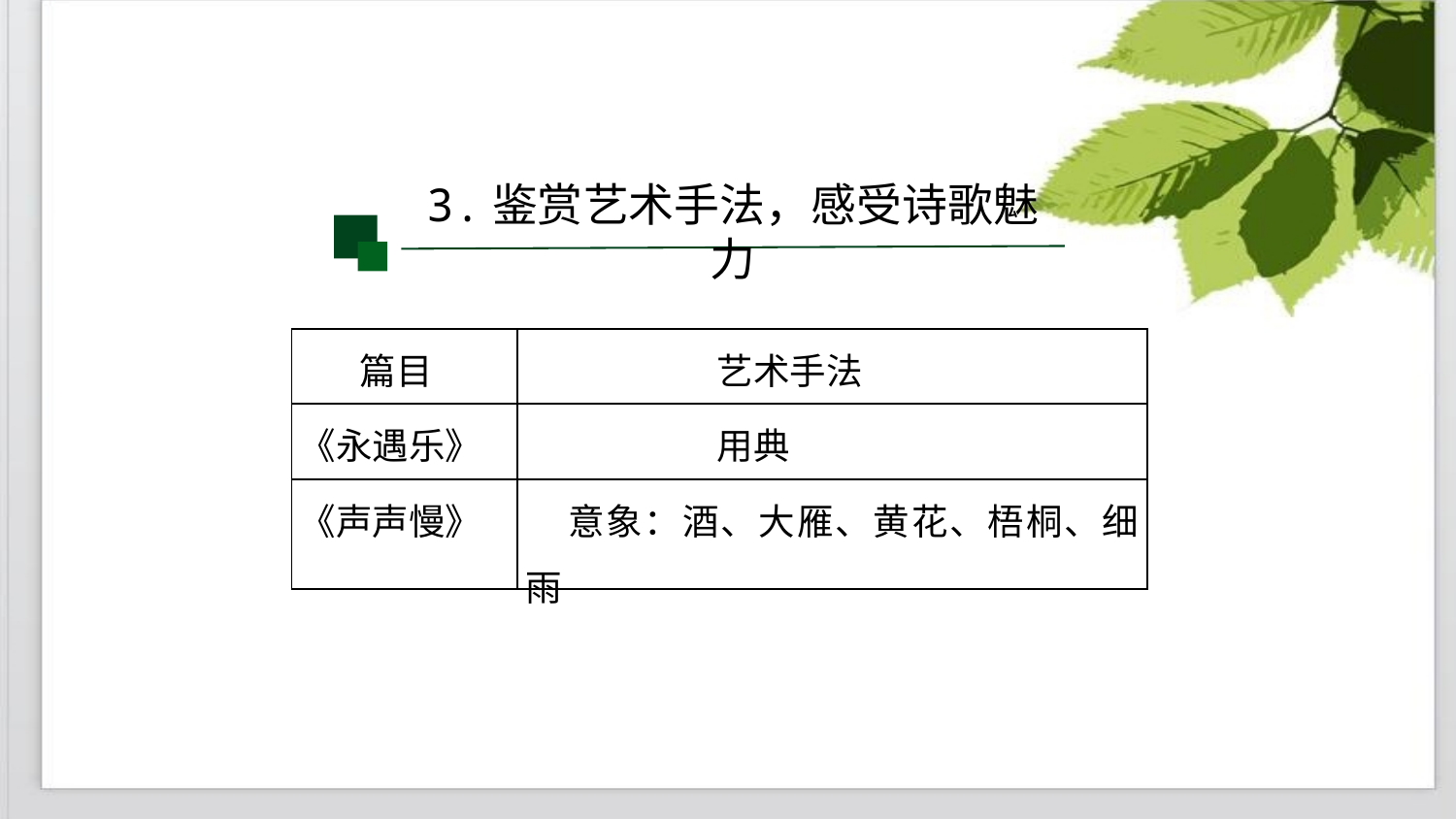

3.鉴赏艺术手法，感受诗歌魅力

| 篇目 | 艺术手法 |
| --- | --- |
| 《永遇乐》 | 用典 |
| 《声声慢》 | 意象：酒、大雁、黄花、梧桐、细雨 |